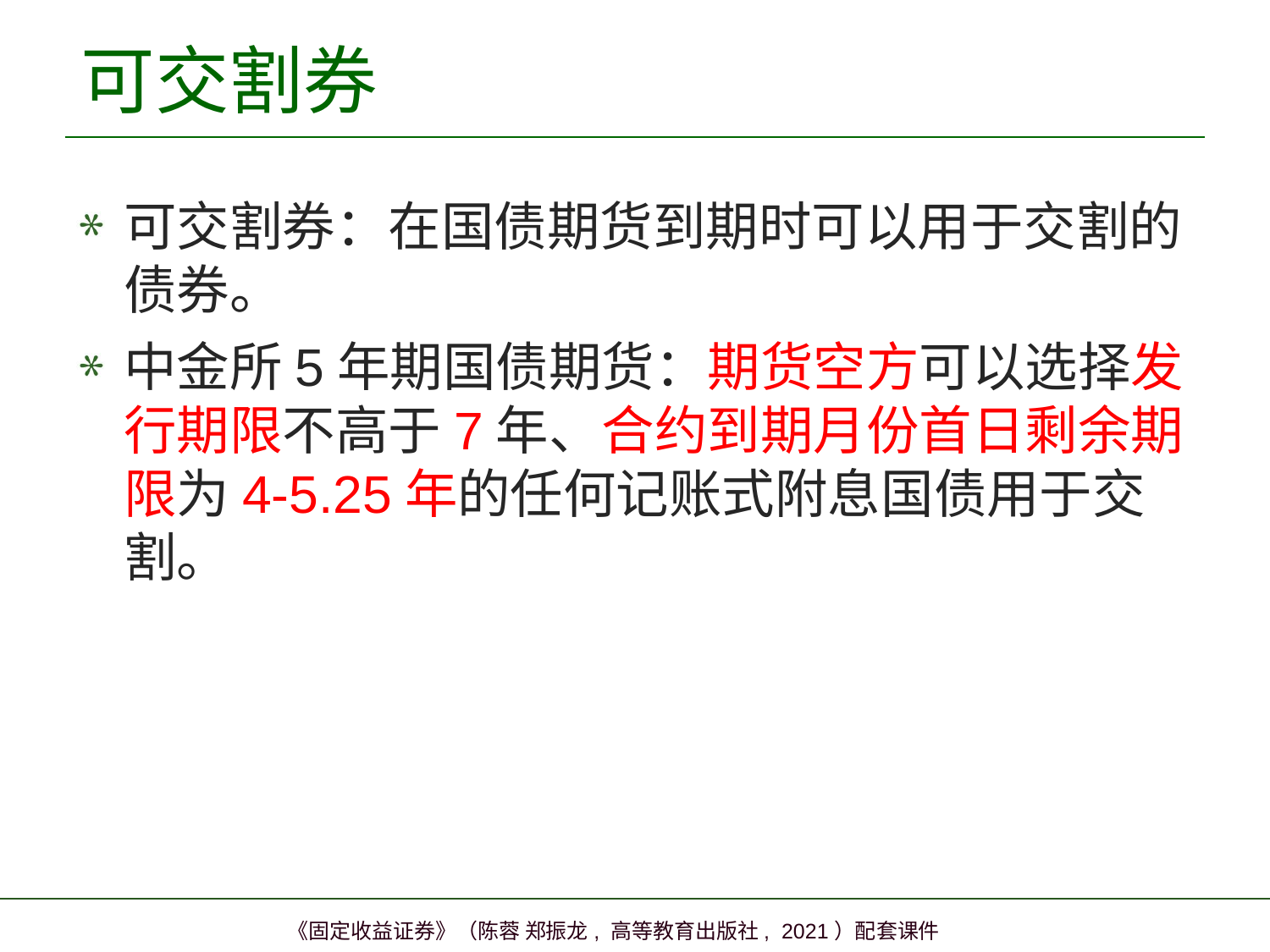

# 可交割券
可交割券：在国债期货到期时可以用于交割的债券。
中金所5年期国债期货：期货空方可以选择发行期限不高于7年、合约到期月份首日剩余期限为4-5.25年的任何记账式附息国债用于交割。

37